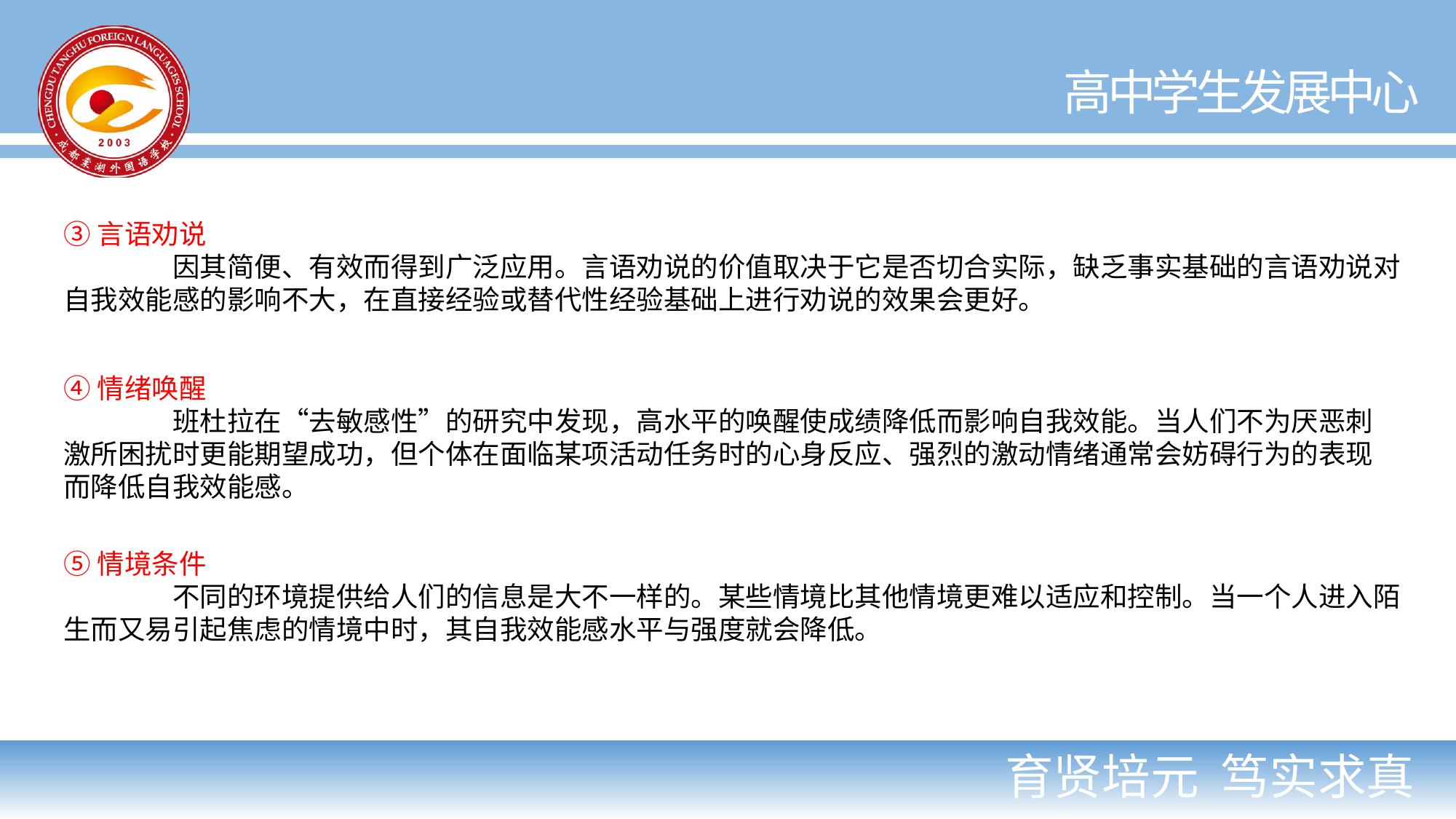

③言语劝说
	因其简便、有效而得到广泛应用。言语劝说的价值取决于它是否切合实际，缺乏事实基础的言语劝说对自我效能感的影响不大，在直接经验或替代性经验基础上进行劝说的效果会更好。

④情绪唤醒
	班杜拉在“去敏感性”的研究中发现，高水平的唤醒使成绩降低而影响自我效能。当人们不为厌恶刺激所困扰时更能期望成功，但个体在面临某项活动任务时的心身反应、强烈的激动情绪通常会妨碍行为的表现而降低自我效能感。
⑤情境条件
	不同的环境提供给人们的信息是大不一样的。某些情境比其他情境更难以适应和控制。当一个人进入陌生而又易引起焦虑的情境中时，其自我效能感水平与强度就会降低。